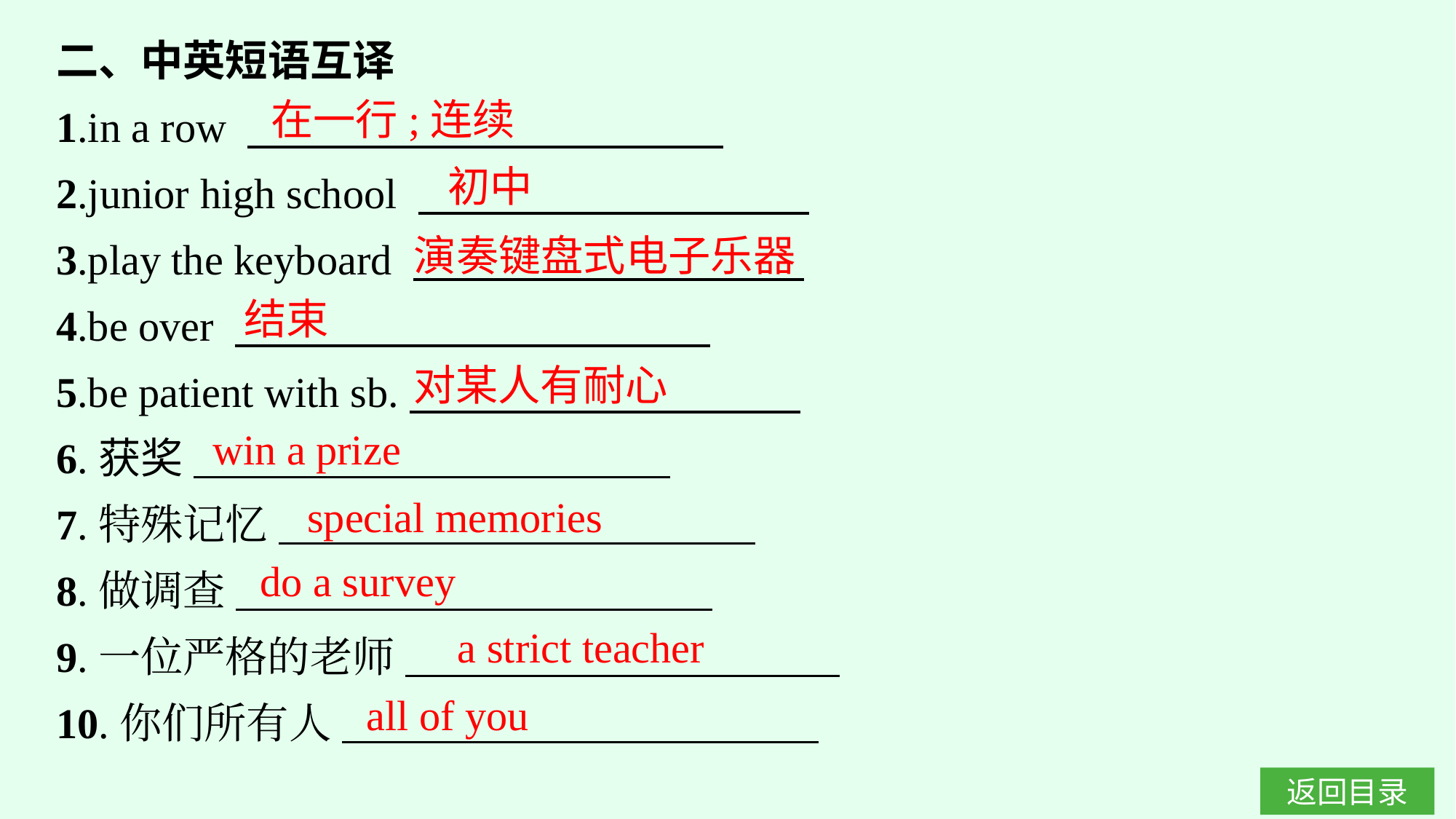

二、中英短语互译
1.in a row
2.junior high school
3.play the keyboard
4.be over
5.be patient with sb.
6.获奖
7.特殊记忆
8.做调查
9.一位严格的老师
10.你们所有人
在一行;连续
初中
演奏键盘式电子乐器
结束
对某人有耐心
win a prize
special memories
do a survey
a strict teacher
all of you